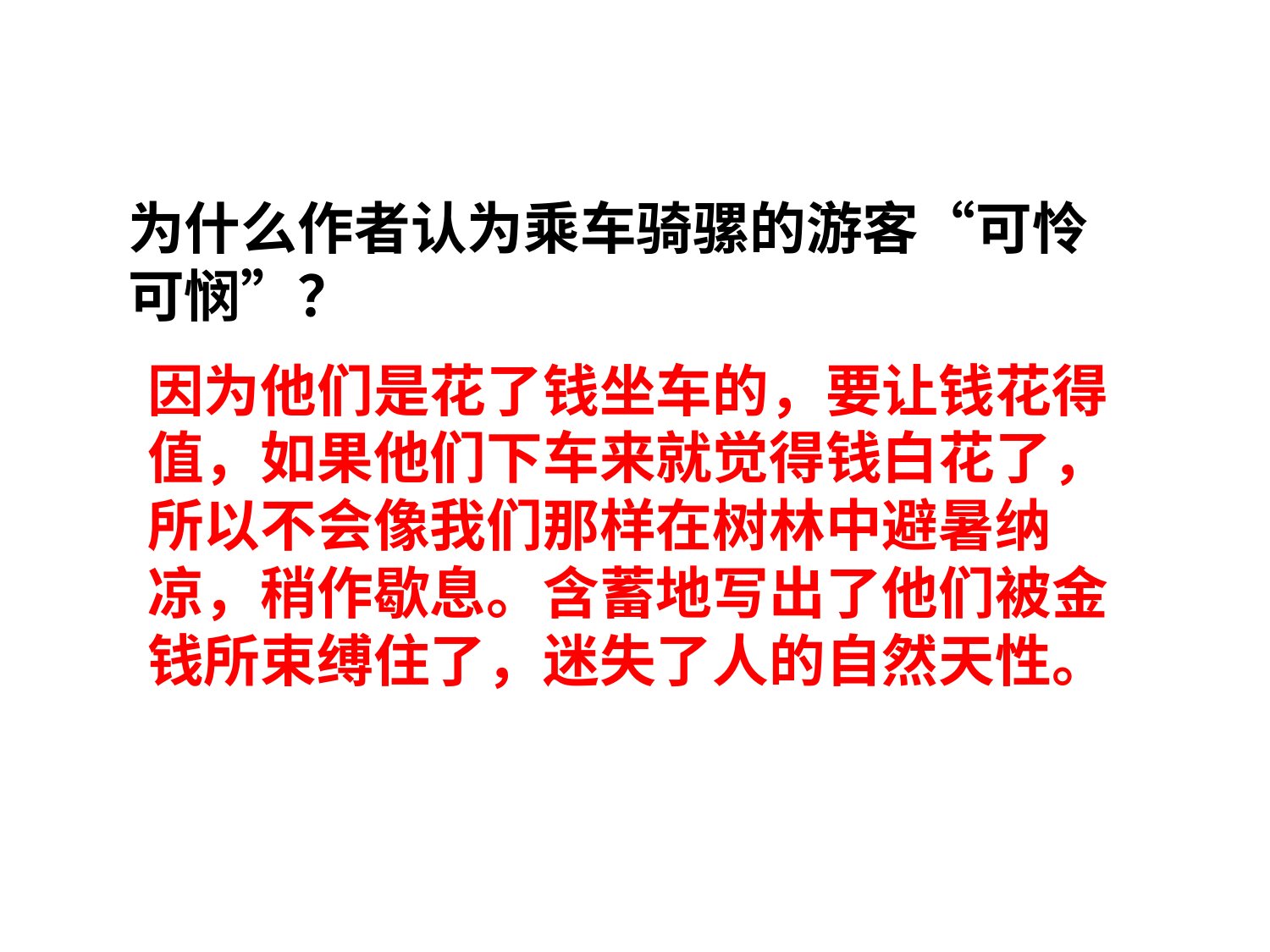

为什么作者认为乘车骑骡的游客“可怜可悯”？
因为他们是花了钱坐车的，要让钱花得值，如果他们下车来就觉得钱白花了，所以不会像我们那样在树林中避暑纳凉，稍作歇息。含蓄地写出了他们被金钱所束缚住了，迷失了人的自然天性。